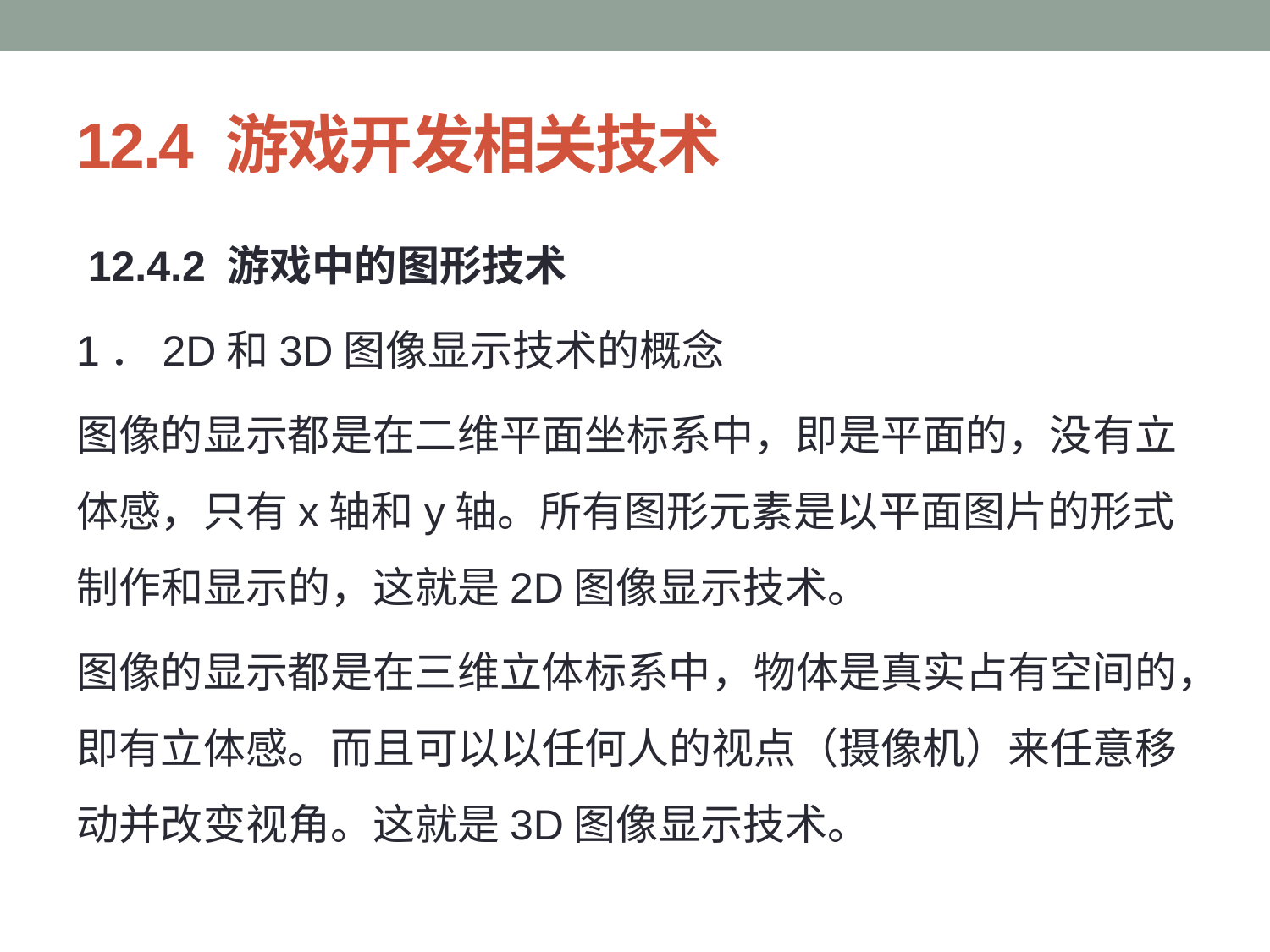

# 12.4 游戏开发相关技术
 12.4.2 游戏中的图形技术
1．2D和3D图像显示技术的概念
图像的显示都是在二维平面坐标系中，即是平面的，没有立体感，只有x轴和y轴。所有图形元素是以平面图片的形式制作和显示的，这就是2D图像显示技术。
图像的显示都是在三维立体标系中，物体是真实占有空间的，即有立体感。而且可以以任何人的视点（摄像机）来任意移动并改变视角。这就是3D图像显示技术。